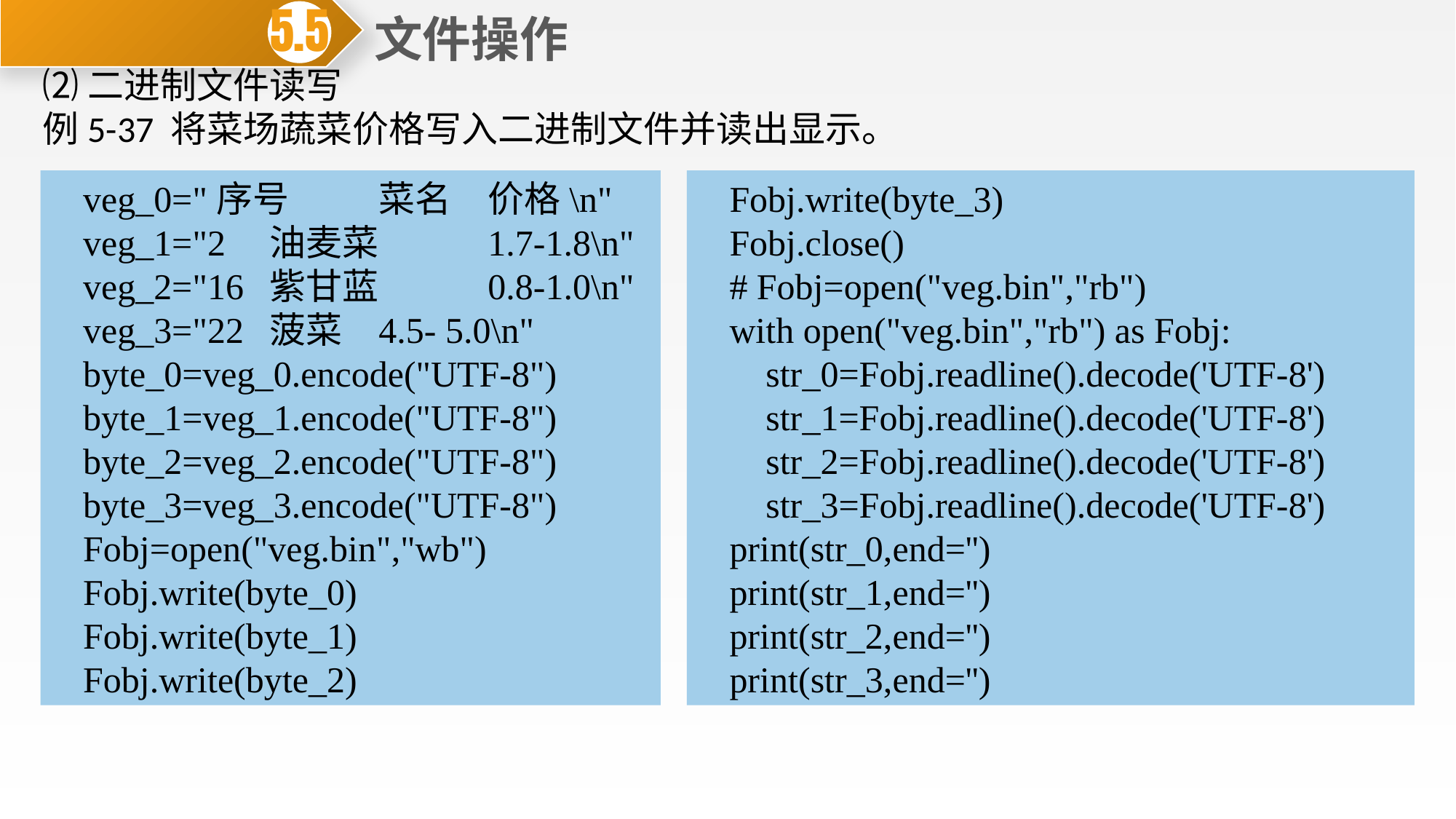

文件操作

5.5

⑵二进制文件读写
例5-37 将菜场蔬菜价格写入二进制文件并读出显示。

Fobj.write(byte_3)
Fobj.close()
# Fobj=open("veg.bin","rb")
with open("veg.bin","rb") as Fobj:
    str_0=Fobj.readline().decode('UTF-8')
    str_1=Fobj.readline().decode('UTF-8')
    str_2=Fobj.readline().decode('UTF-8')
    str_3=Fobj.readline().decode('UTF-8')
print(str_0,end='')
print(str_1,end='')
print(str_2,end='')
print(str_3,end='')
veg_0="序号	菜名	价格\n"
veg_1="2	油麦菜	1.7-1.8\n"
veg_2="16	紫甘蓝	0.8-1.0\n"
veg_3="22	菠菜	4.5- 5.0\n"
byte_0=veg_0.encode("UTF-8")
byte_1=veg_1.encode("UTF-8")
byte_2=veg_2.encode("UTF-8")
byte_3=veg_3.encode("UTF-8")
Fobj=open("veg.bin","wb")
Fobj.write(byte_0)
Fobj.write(byte_1)
Fobj.write(byte_2)